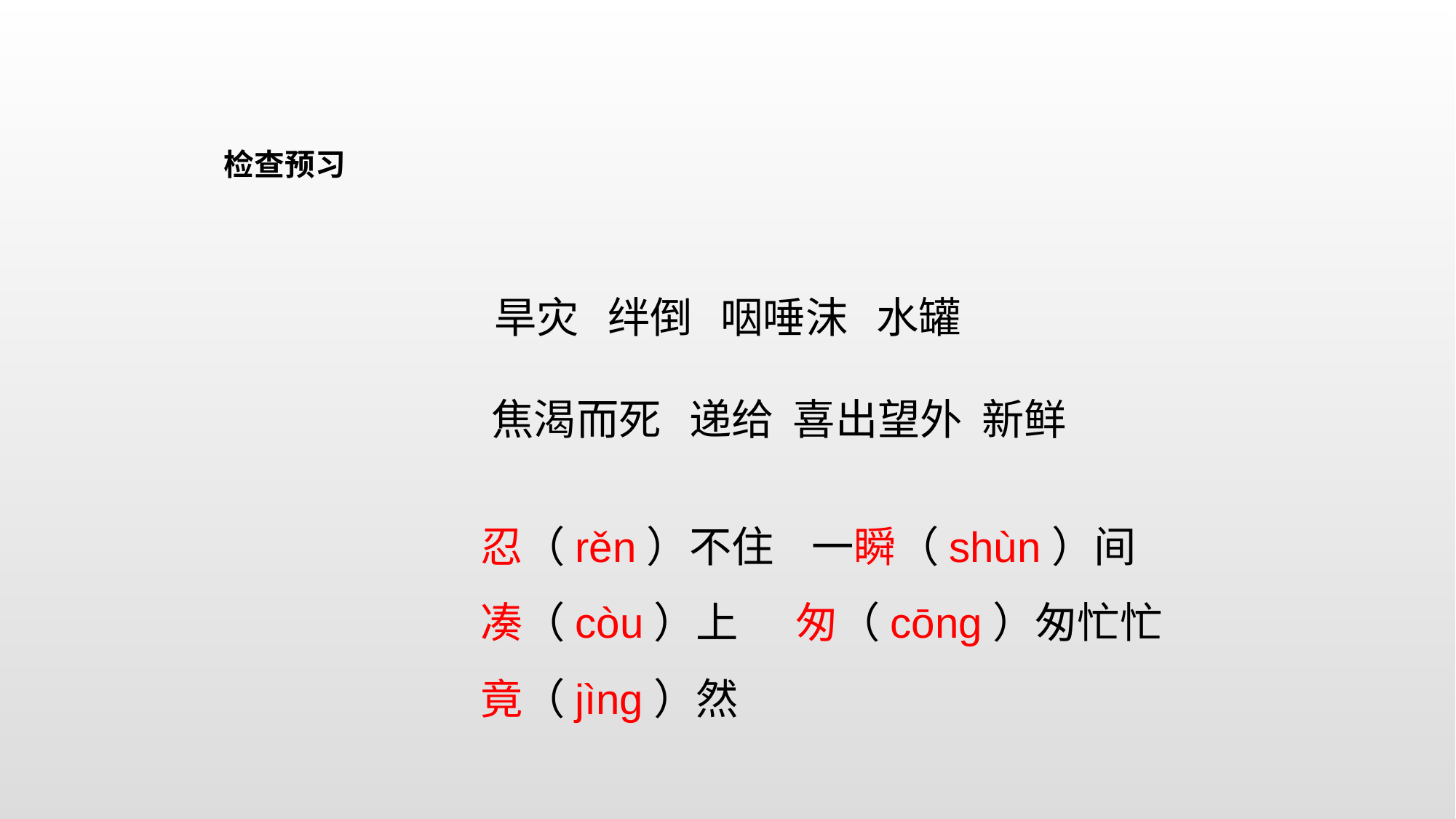

检查预习
旱灾   绊倒   咽唾沫   水罐
焦渴而死   递给  喜出望外  新鲜
忍（rěn）不住    一瞬（shùn）间
凑（còu）上      匆（cōng）匆忙忙
竟（jìng）然